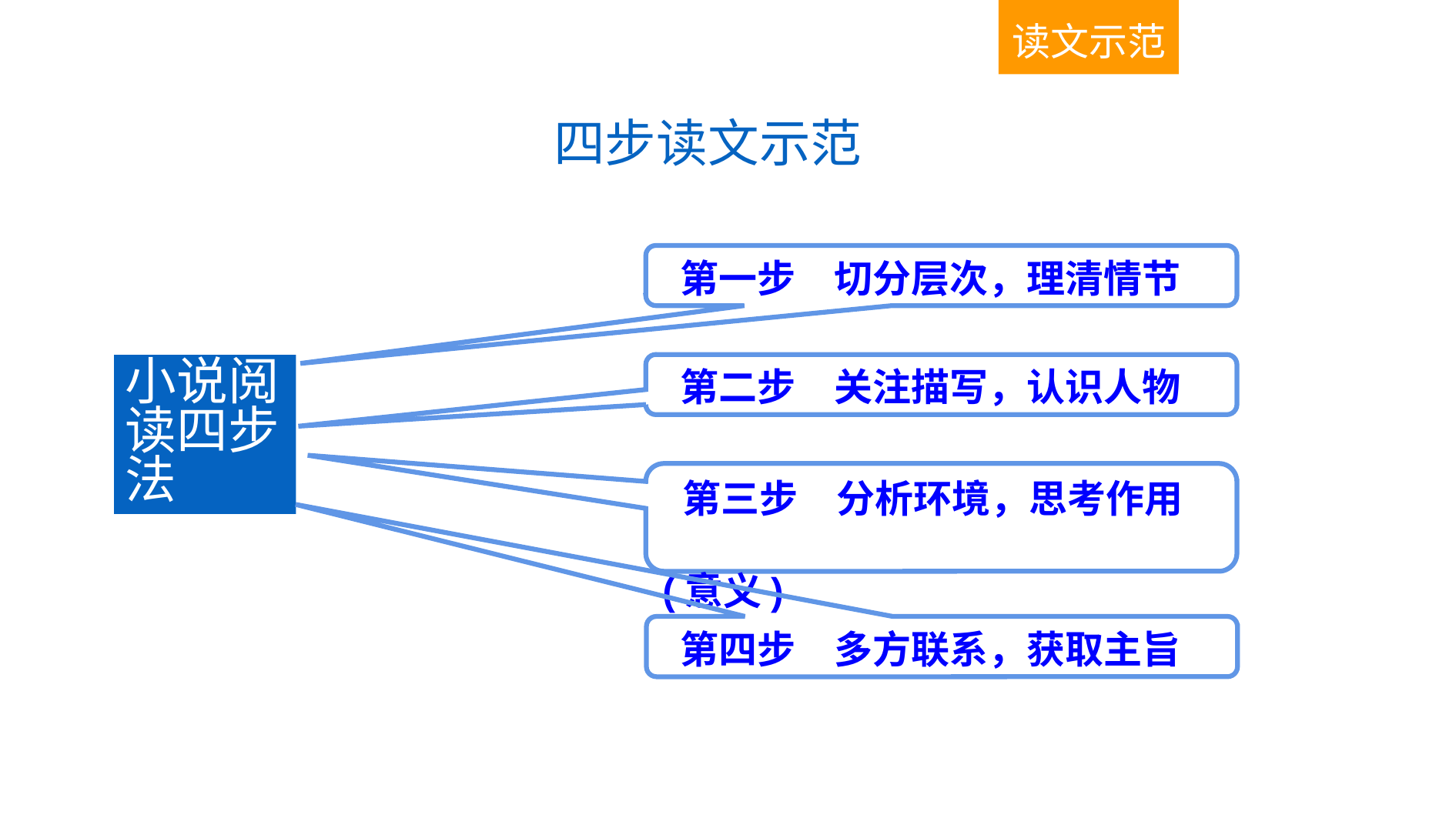

读文示范
四步读文示范
  第一步　切分层次，理清情节
  第二步　关注描写，认识人物
小说阅读四步法
  第三步　分析环境，思考作用
                                                (意义)
  第四步　多方联系，获取主旨